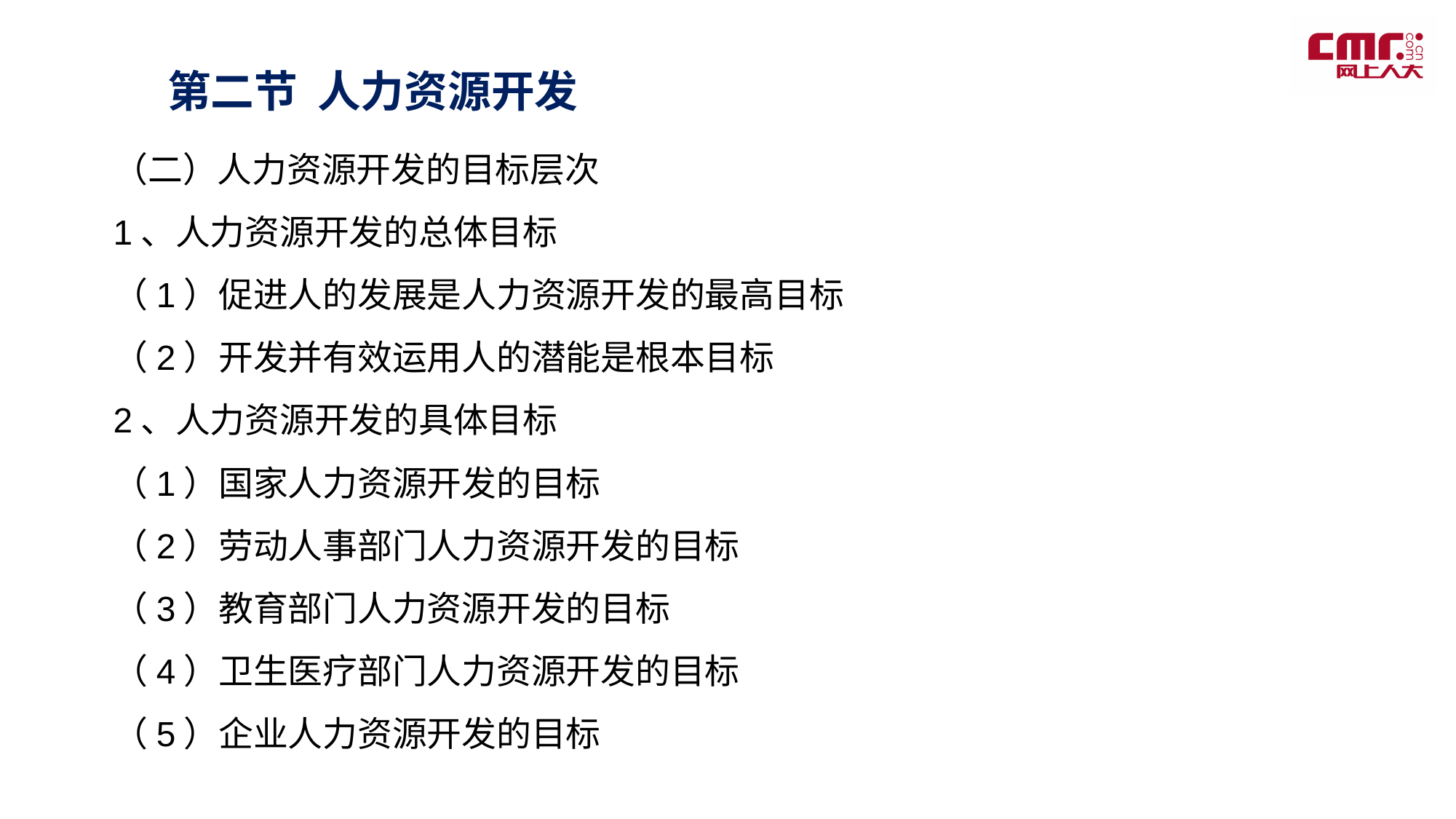

第二节  人力资源开发
（二）人力资源开发的目标层次
1、人力资源开发的总体目标
（1）促进人的发展是人力资源开发的最高目标
（2）开发并有效运用人的潜能是根本目标
2、人力资源开发的具体目标
（1）国家人力资源开发的目标
（2）劳动人事部门人力资源开发的目标
（3）教育部门人力资源开发的目标
（4）卫生医疗部门人力资源开发的目标
（5）企业人力资源开发的目标